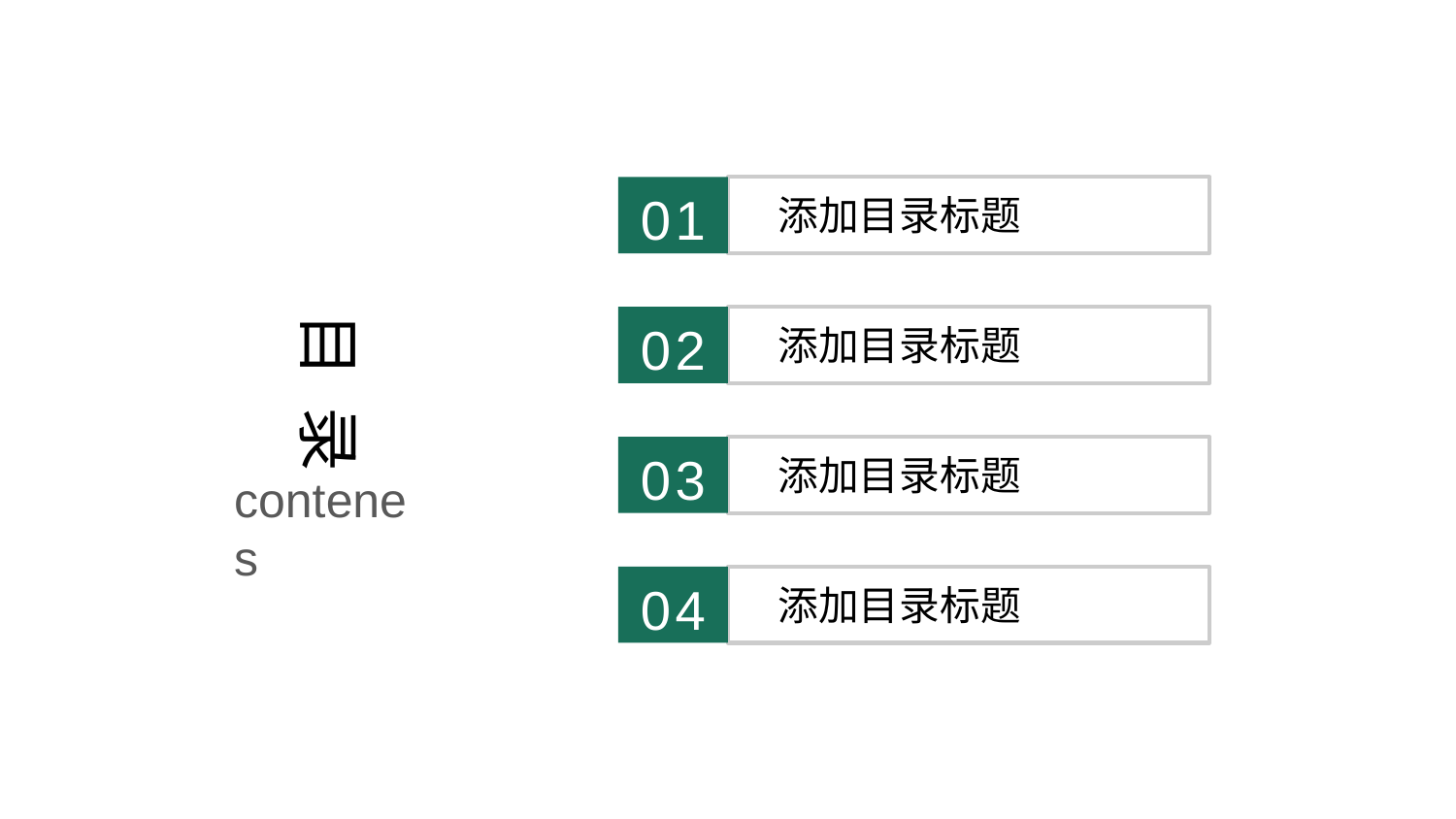

01

添加目录标题
目  录
02

添加目录标题
03

添加目录标题
contenes
04

添加目录标题